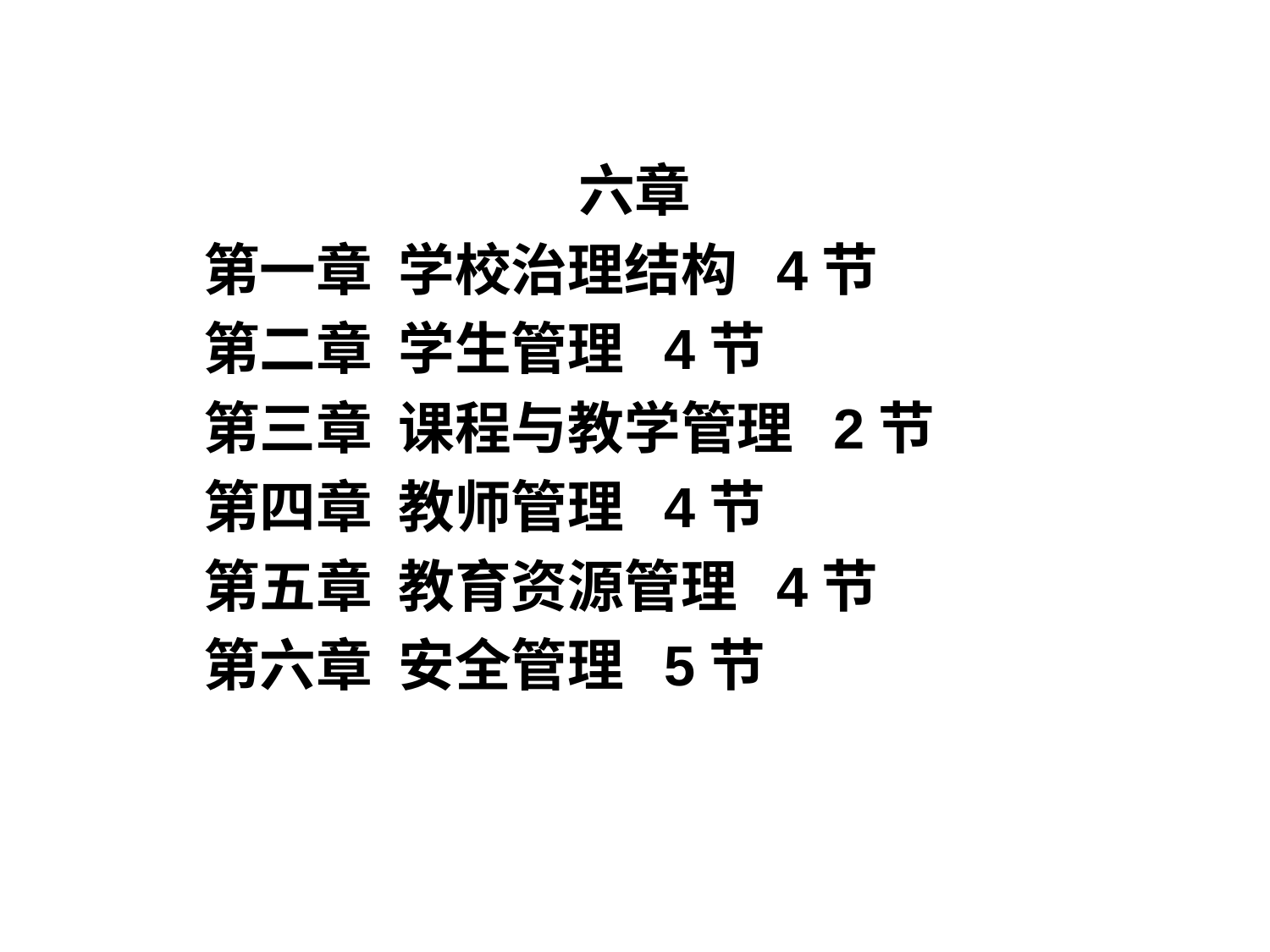

六章
第一章  学校治理结构  4节
第二章  学生管理  4节
第三章  课程与教学管理  2节
第四章  教师管理  4节
第五章  教育资源管理  4节
第六章  安全管理  5节